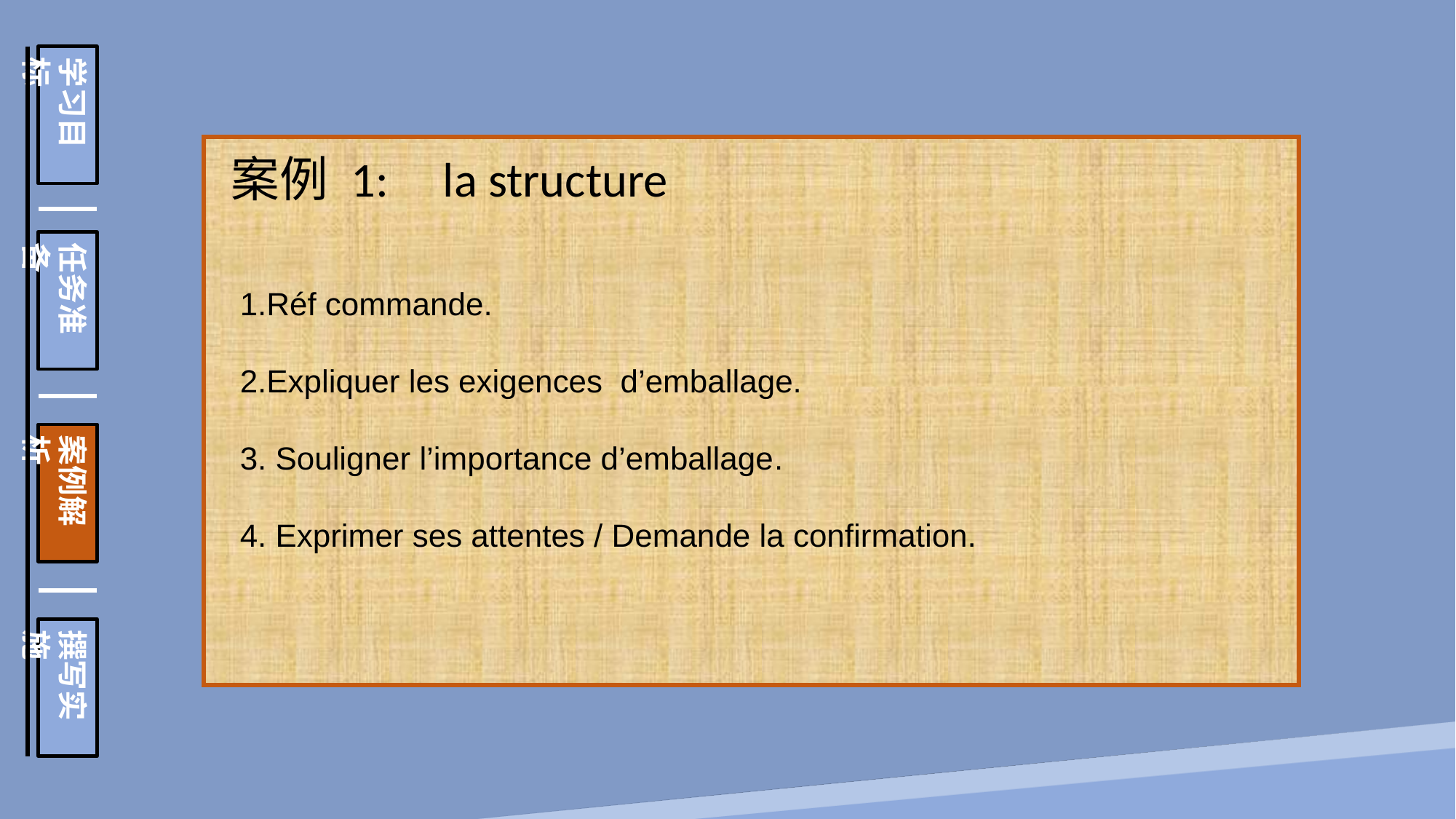

学习目标
任务准备
案例解析
撰写实施

案例 1:     la structure

1.Réf commande.
2.Expliquer les exigences  d’emballage.
3. Souligner l’importance d’emballage.
4. Exprimer ses attentes / Demande la confirmation.